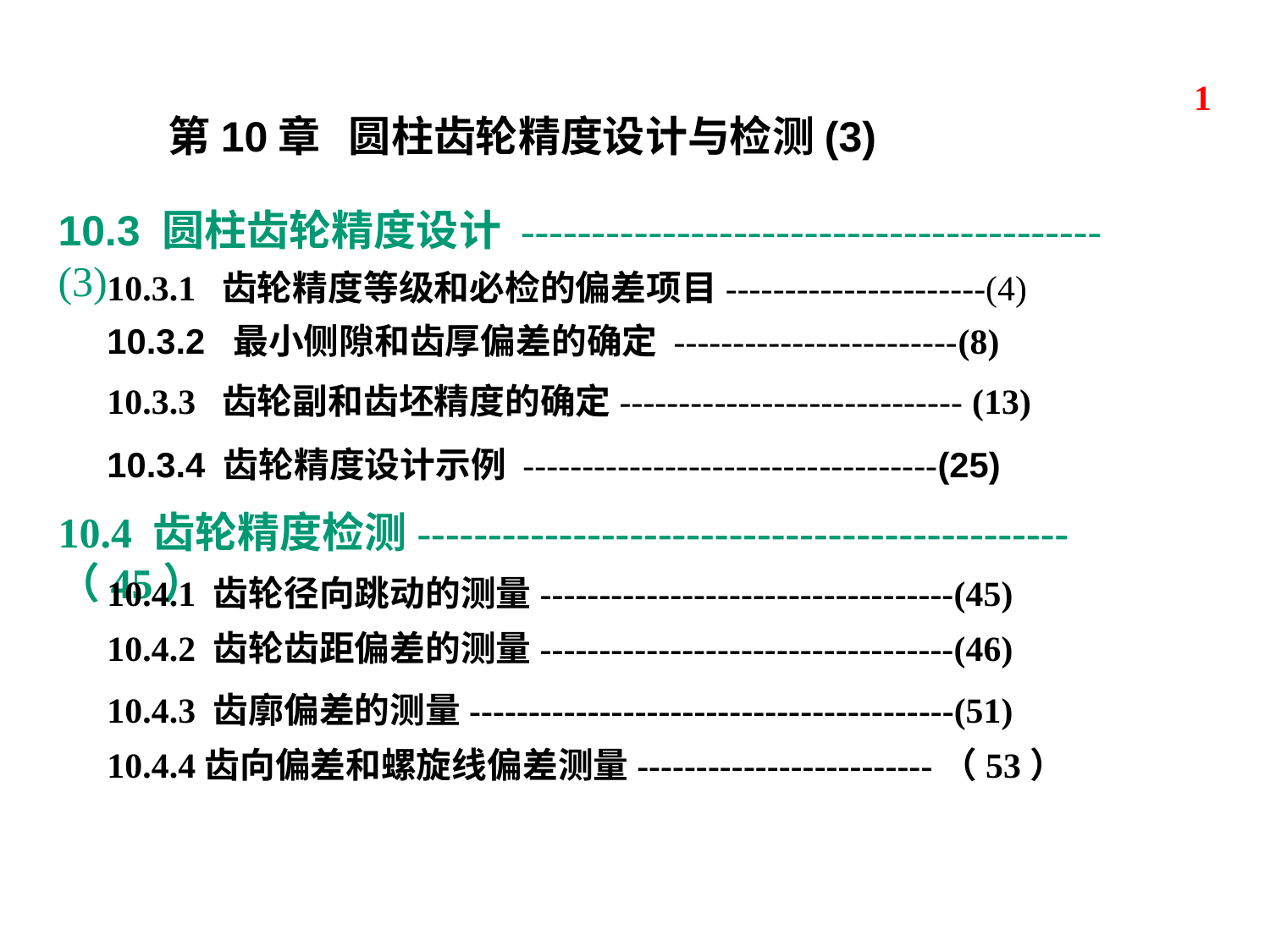

1
第10章   圆柱齿轮精度设计与检测(3)
10.3 圆柱齿轮精度设计 -----------------------------------------(3)
10.3.1  齿轮精度等级和必检的偏差项目----------------------(4)
10.3.2  最小侧隙和齿厚偏差的确定 ------------------------(8)
10.3.3  齿轮副和齿坯精度的确定----------------------------- (13)
10.3.4 齿轮精度设计示例 -----------------------------------(25)
10.4 齿轮精度检测----------------------------------------------（45）
10.4.1 齿轮径向跳动的测量-----------------------------------(45)
10.4.2 齿轮齿距偏差的测量-----------------------------------(46)
10.4.3 齿廓偏差的测量-----------------------------------------(51)
10.4.4齿向偏差和螺旋线偏差测量-------------------------（53）